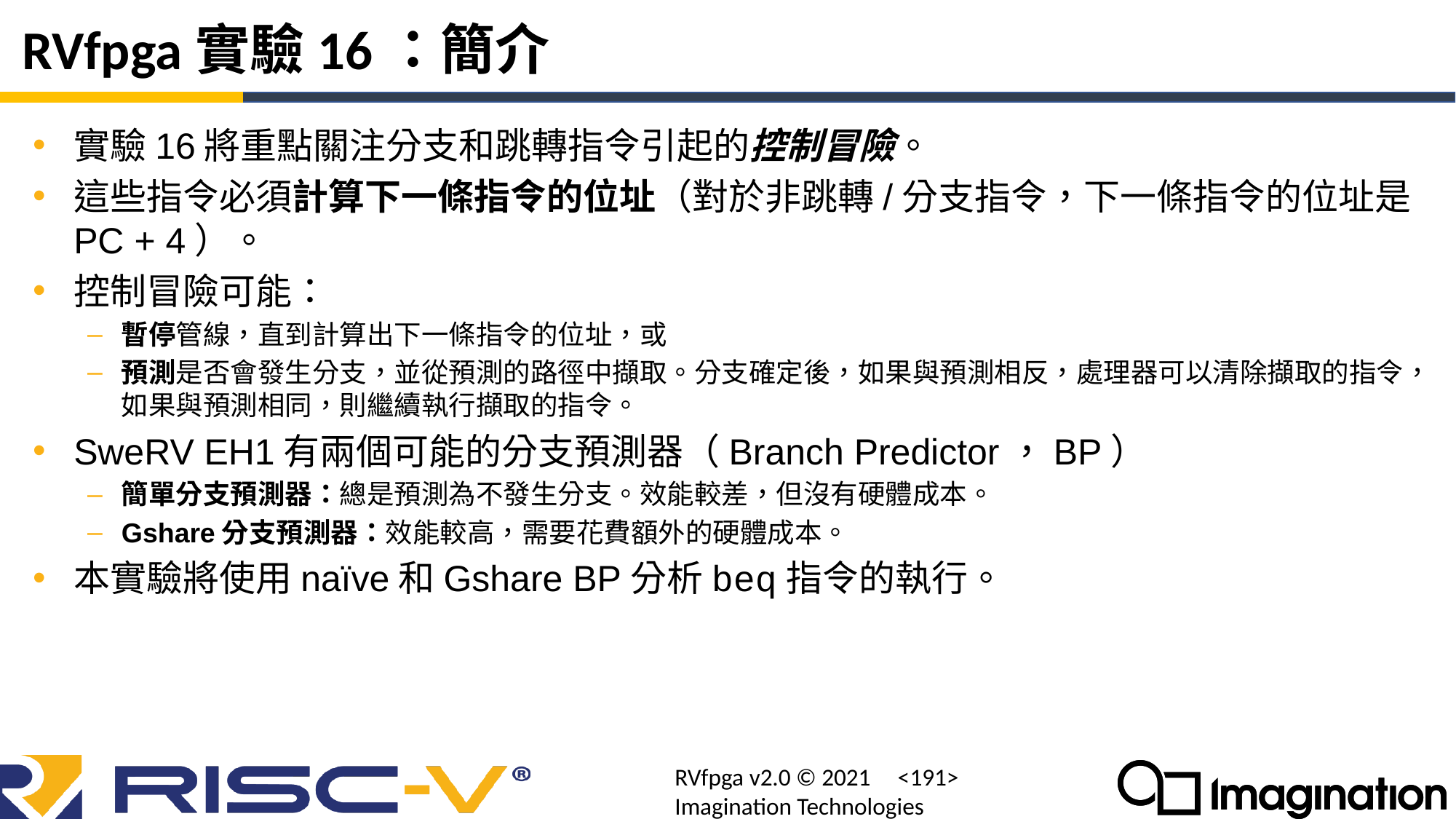

# RVfpga實驗16：簡介
實驗16將重點關注分支和跳轉指令引起的控制冒險。
這些指令必須計算下一條指令的位址（對於非跳轉/分支指令，下一條指令的位址是PC + 4）。
控制冒險可能：
暫停管線，直到計算出下一條指令的位址，或
預測是否會發生分支，並從預測的路徑中擷取。分支確定後，如果與預測相反，處理器可以清除擷取的指令，如果與預測相同，則繼續執行擷取的指令。
SweRV EH1有兩個可能的分支預測器（Branch Predictor，BP）
簡單分支預測器：總是預測為不發生分支。效能較差，但沒有硬體成本。
Gshare分支預測器：效能較高，需要花費額外的硬體成本。
本實驗將使用naïve和Gshare BP分析beq指令的執行。